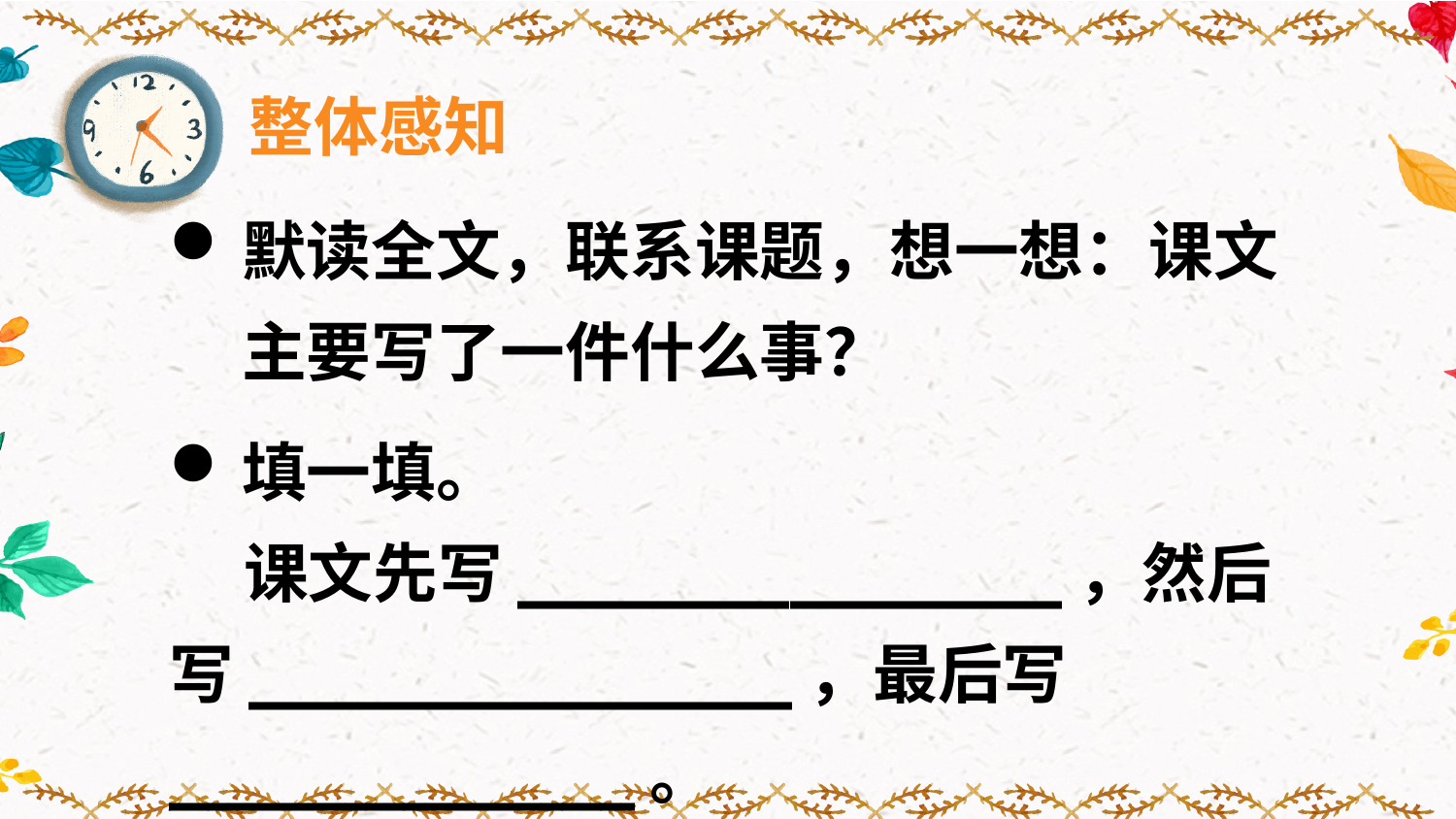

整体感知
默读全文，联系课题，想一想：课文主要写了一件什么事？
填一填。
    课文先写______________，然后写______________，最后写____________。